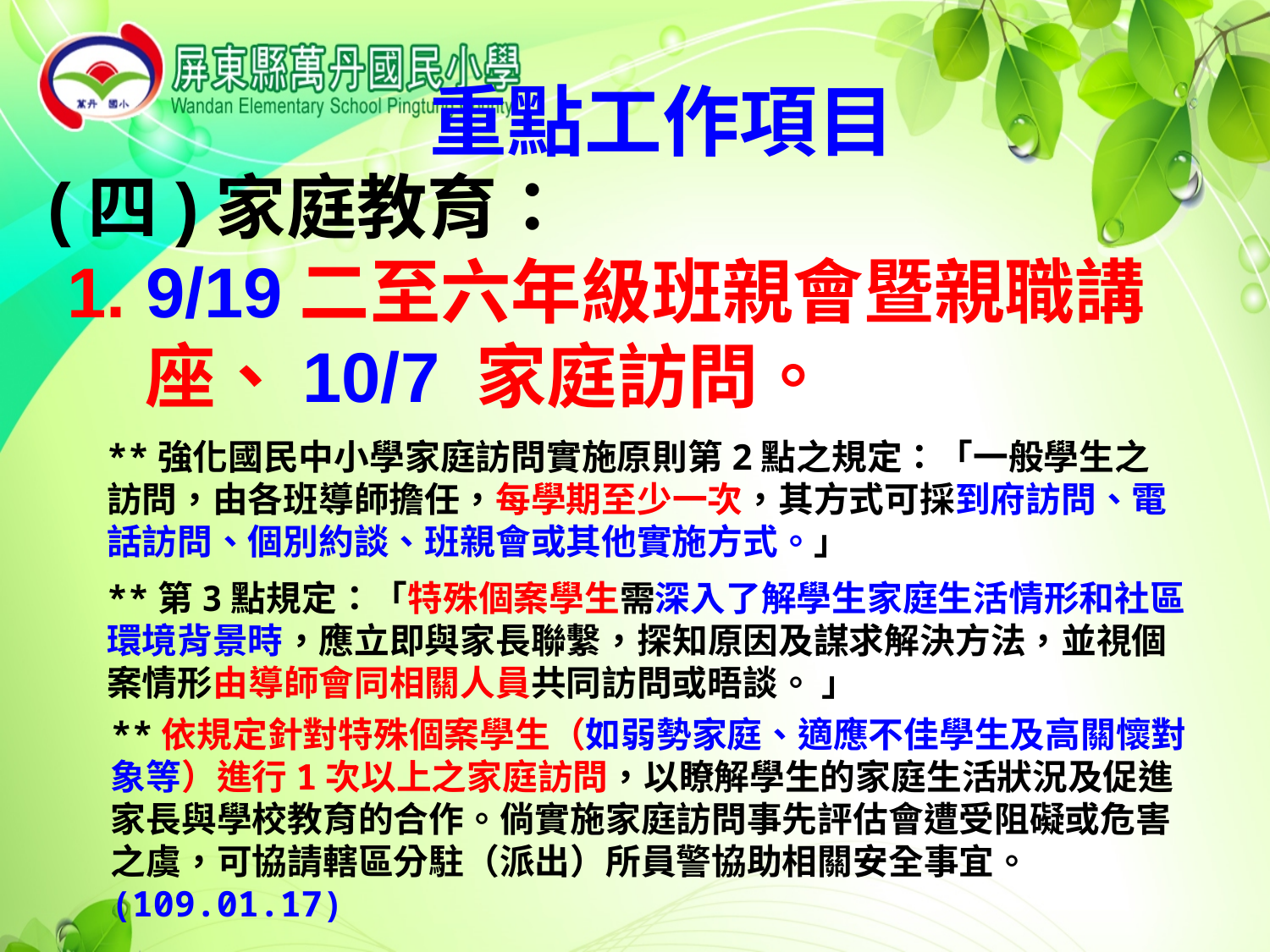

重點工作項目
(四)家庭教育：
 1. 9/19二至六年級班親會暨親職講
     座、10/7 家庭訪問。
**強化國民中小學家庭訪問實施原則第2點之規定：「一般學生之訪問，由各班導師擔任，每學期至少一次，其方式可採到府訪問、電話訪問、個別約談、班親會或其他實施方式。」
**第3點規定：「特殊個案學生需深入了解學生家庭生活情形和社區環境背景時，應立即與家長聯繫，探知原因及謀求解決方法，並視個案情形由導師會同相關人員共同訪問或晤談。 」
**依規定針對特殊個案學生（如弱勢家庭、適應不佳學生及高關懷對象等）進行1次以上之家庭訪問，以瞭解學生的家庭生活狀況及促進家長與學校教育的合作。倘實施家庭訪問事先評估會遭受阻礙或危害之虞，可協請轄區分駐（派出）所員警協助相關安全事宜。(109.01.17)